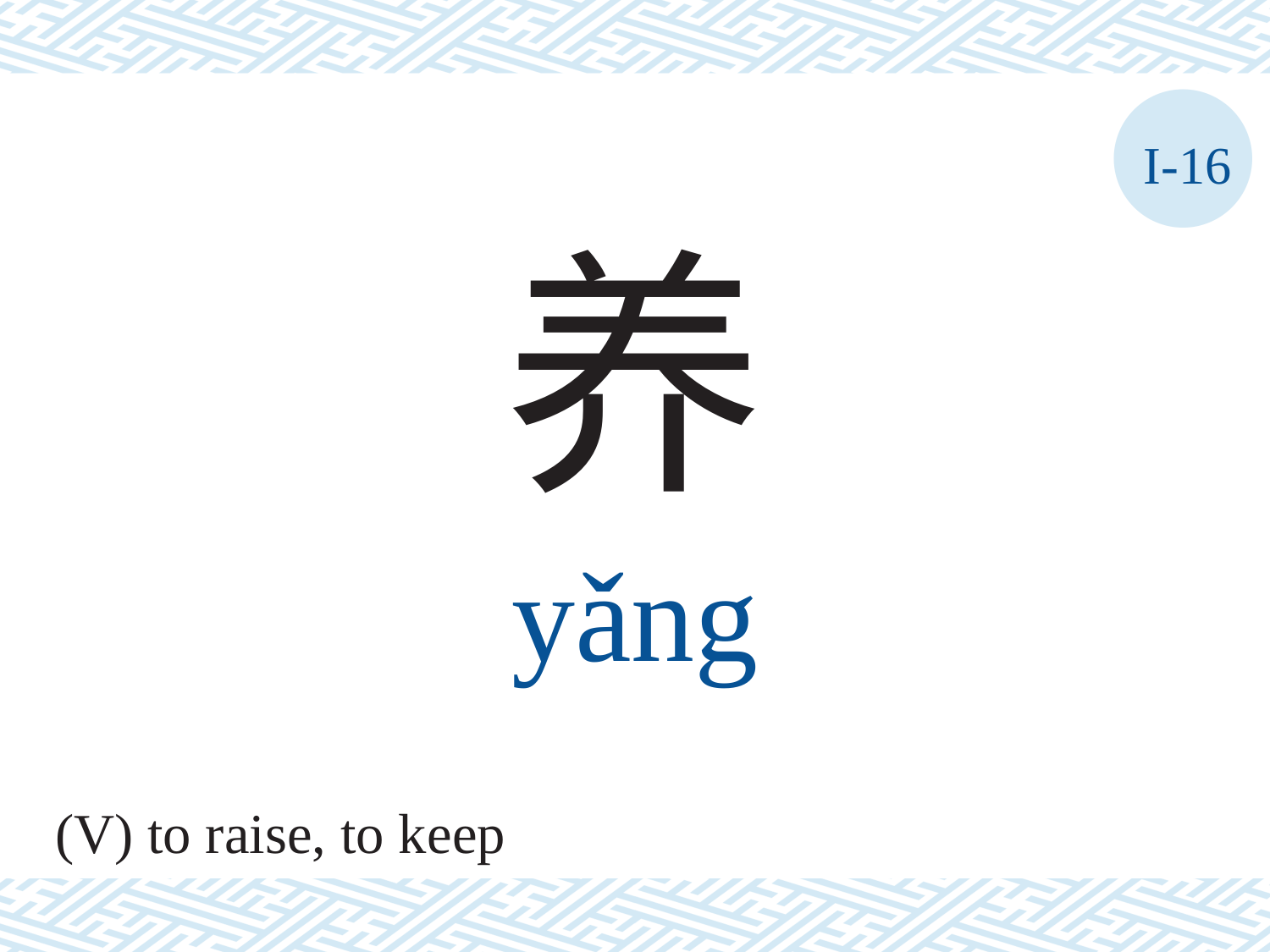

I-16
养
yǎng
(V) to raise, to keep